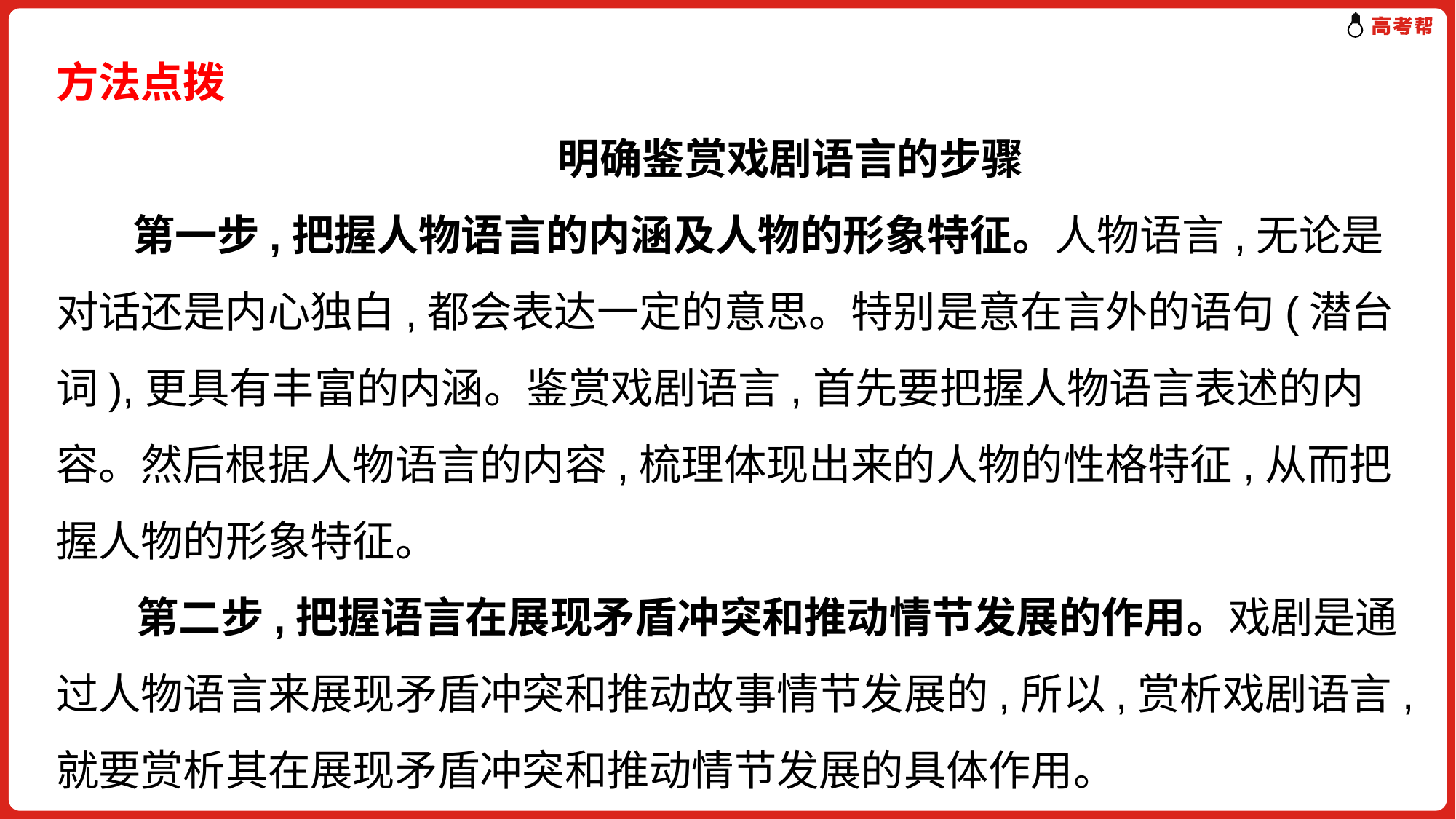

方法点拨
　　　明确鉴赏戏剧语言的步骤
       第一步,把握人物语言的内涵及人物的形象特征。人物语言,无论是对话还是内心独白,都会表达一定的意思。特别是意在言外的语句(潜台词),更具有丰富的内涵。鉴赏戏剧语言,首先要把握人物语言表述的内容。然后根据人物语言的内容,梳理体现出来的人物的性格特征,从而把握人物的形象特征。
　    第二步,把握语言在展现矛盾冲突和推动情节发展的作用。戏剧是通过人物语言来展现矛盾冲突和推动故事情节发展的,所以,赏析戏剧语言,就要赏析其在展现矛盾冲突和推动情节发展的具体作用。